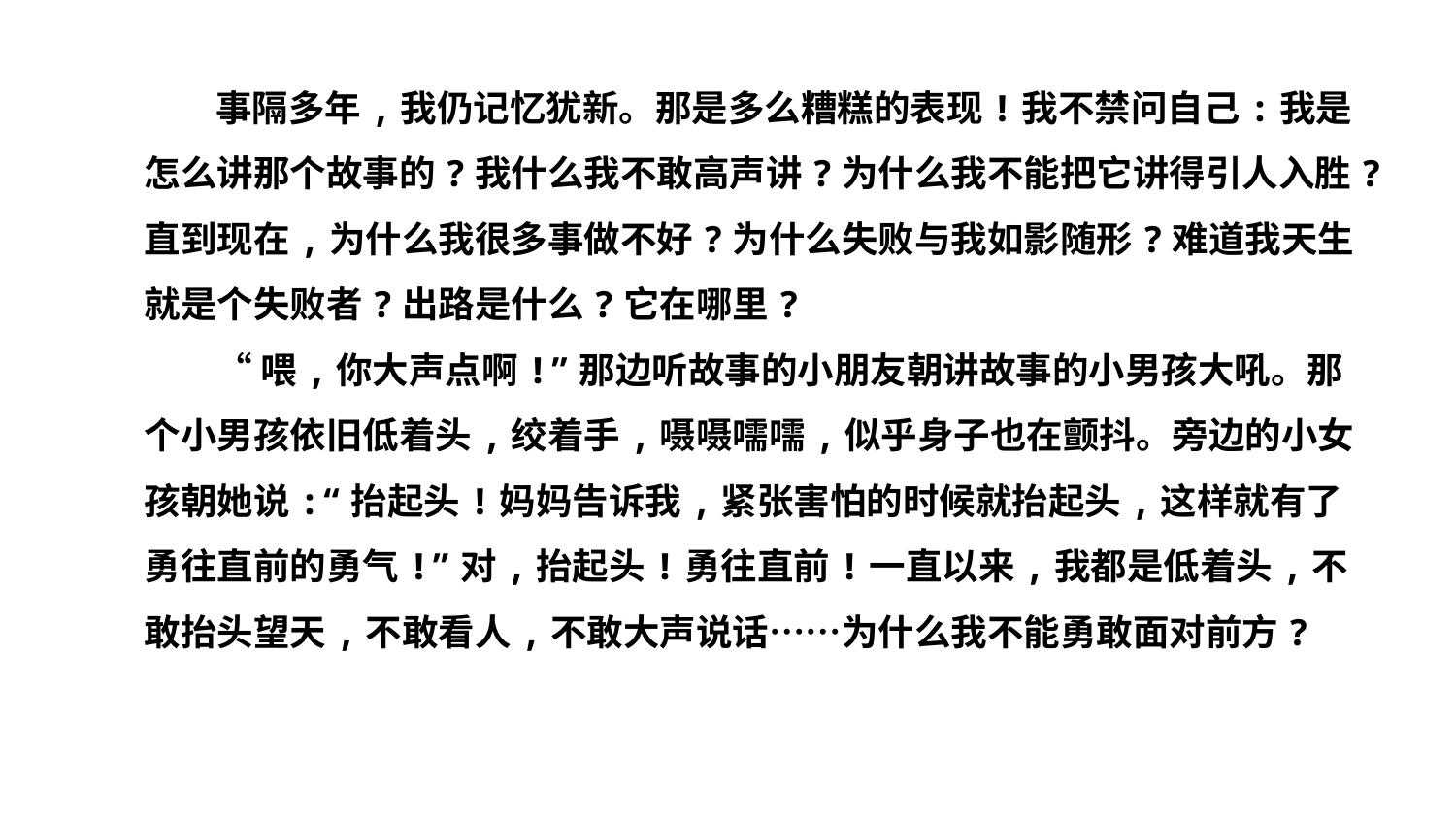

事隔多年,我仍记忆犹新。那是多么糟糕的表现!我不禁问自己:我是怎么讲那个故事的?我什么我不敢高声讲?为什么我不能把它讲得引人入胜?直到现在,为什么我很多事做不好?为什么失败与我如影随形?难道我天生就是个失败者?出路是什么?它在哪里?
“喂,你大声点啊!”那边听故事的小朋友朝讲故事的小男孩大吼。那个小男孩依旧低着头,绞着手,嗫嗫嚅嚅,似乎身子也在颤抖。旁边的小女孩朝她说:“抬起头!妈妈告诉我,紧张害怕的时候就抬起头,这样就有了勇往直前的勇气!”对,抬起头!勇往直前!一直以来,我都是低着头,不敢抬头望天,不敢看人,不敢大声说话……为什么我不能勇敢面对前方?